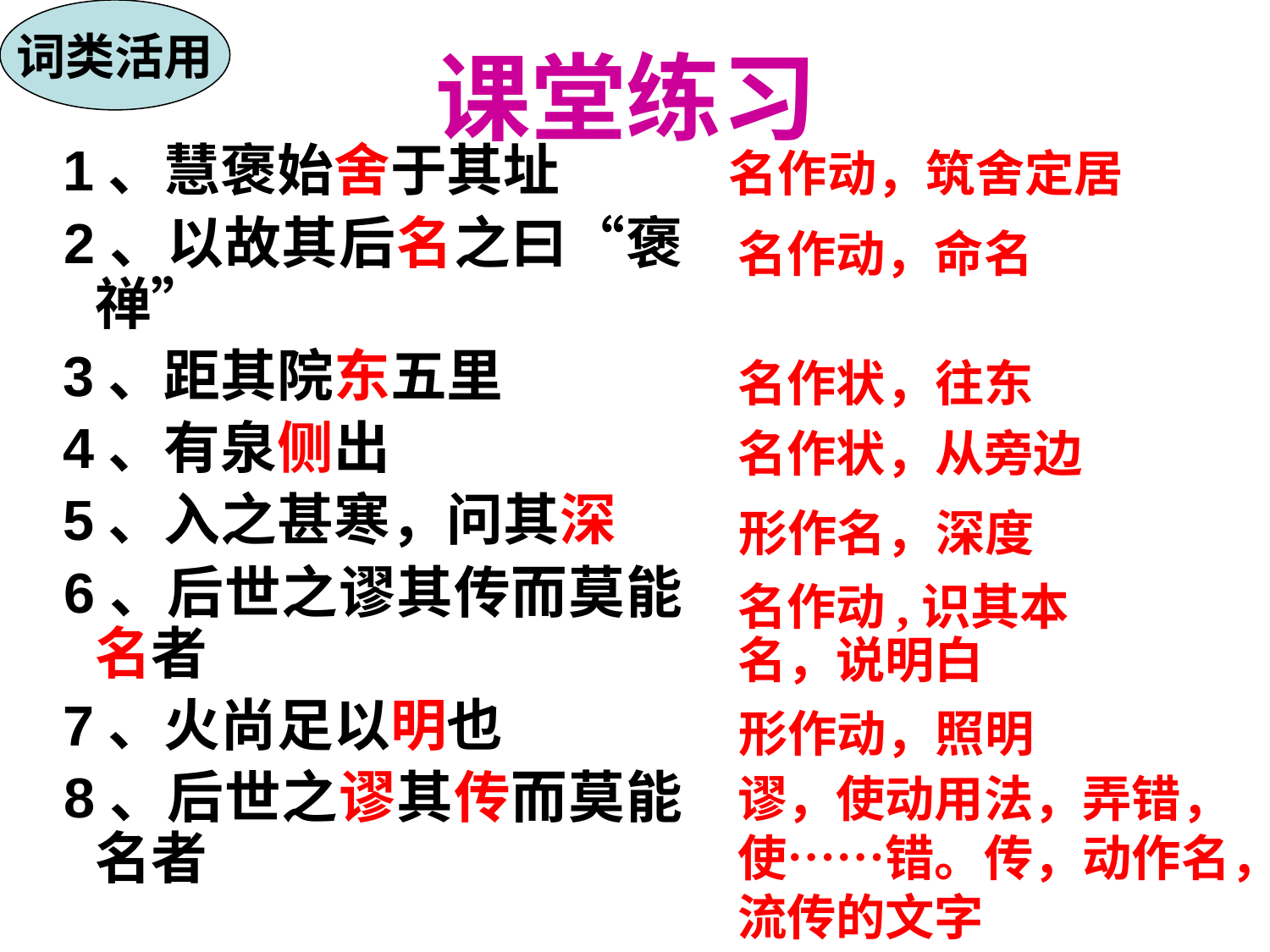

词类活用
课堂练习
 1、慧褒始舍于其址
 2、以故其后名之曰“褒禅”
 3、距其院东五里
 4、有泉侧出
 5、入之甚寒，问其深
 6、后世之谬其传而莫能名者
 7、火尚足以明也
 8、后世之谬其传而莫能名者
名作动，筑舍定居
名作动，命名
名作状，往东
名作状，从旁边
形作名，深度
名作动,识其本名，说明白
形作动，照明
谬，使动用法，弄错，使……错。传，动作名，流传的文字